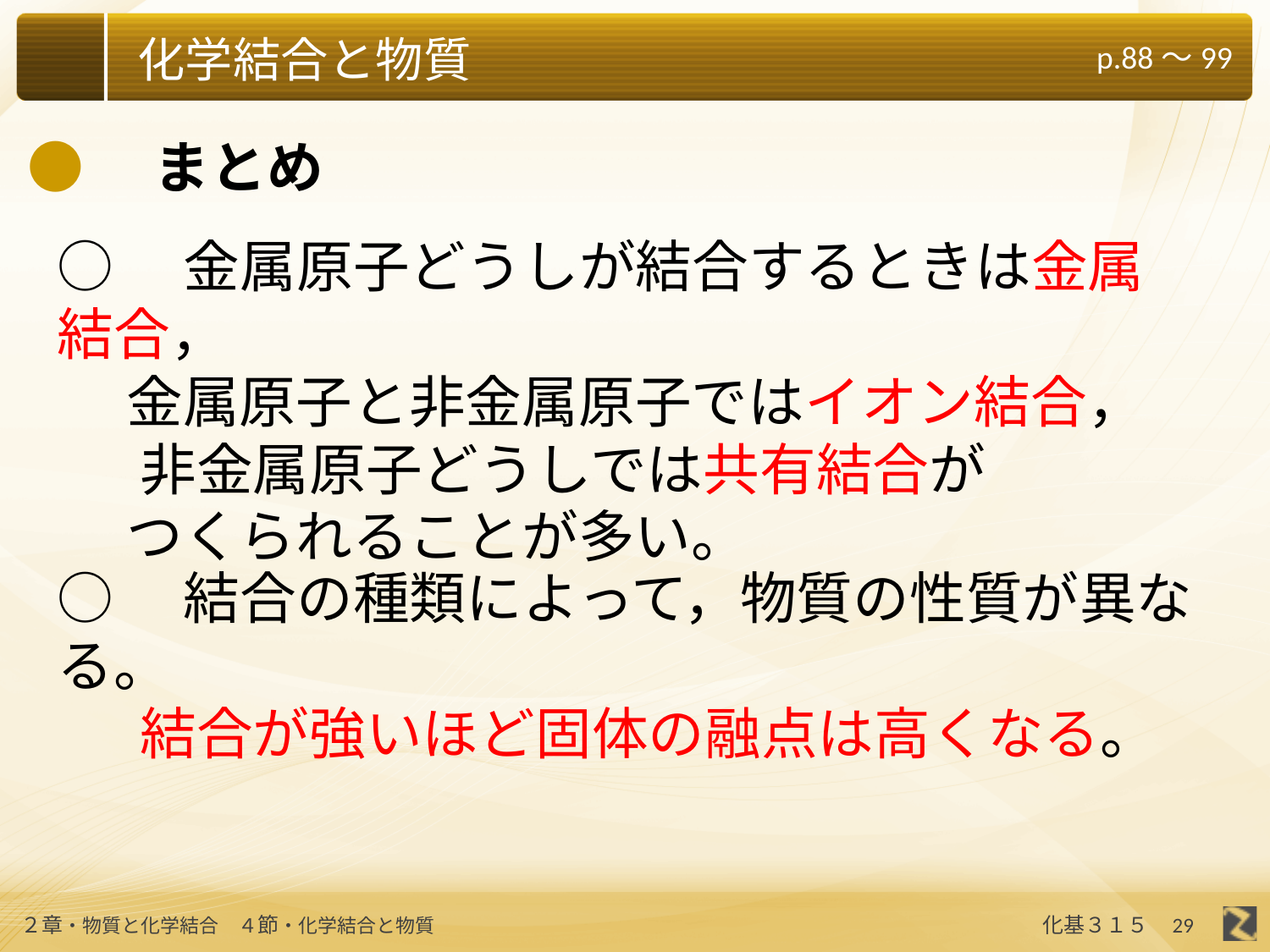

●　まとめ
○　金属原子どうしが結合するときは金属結合，
　 金属原子と非金属原子ではイオン結合，
 　非金属原子どうしでは共有結合が
　 つくられることが多い。
○　結合の種類によって，物質の性質が異なる。
 　結合が強いほど固体の融点は高くなる。
29